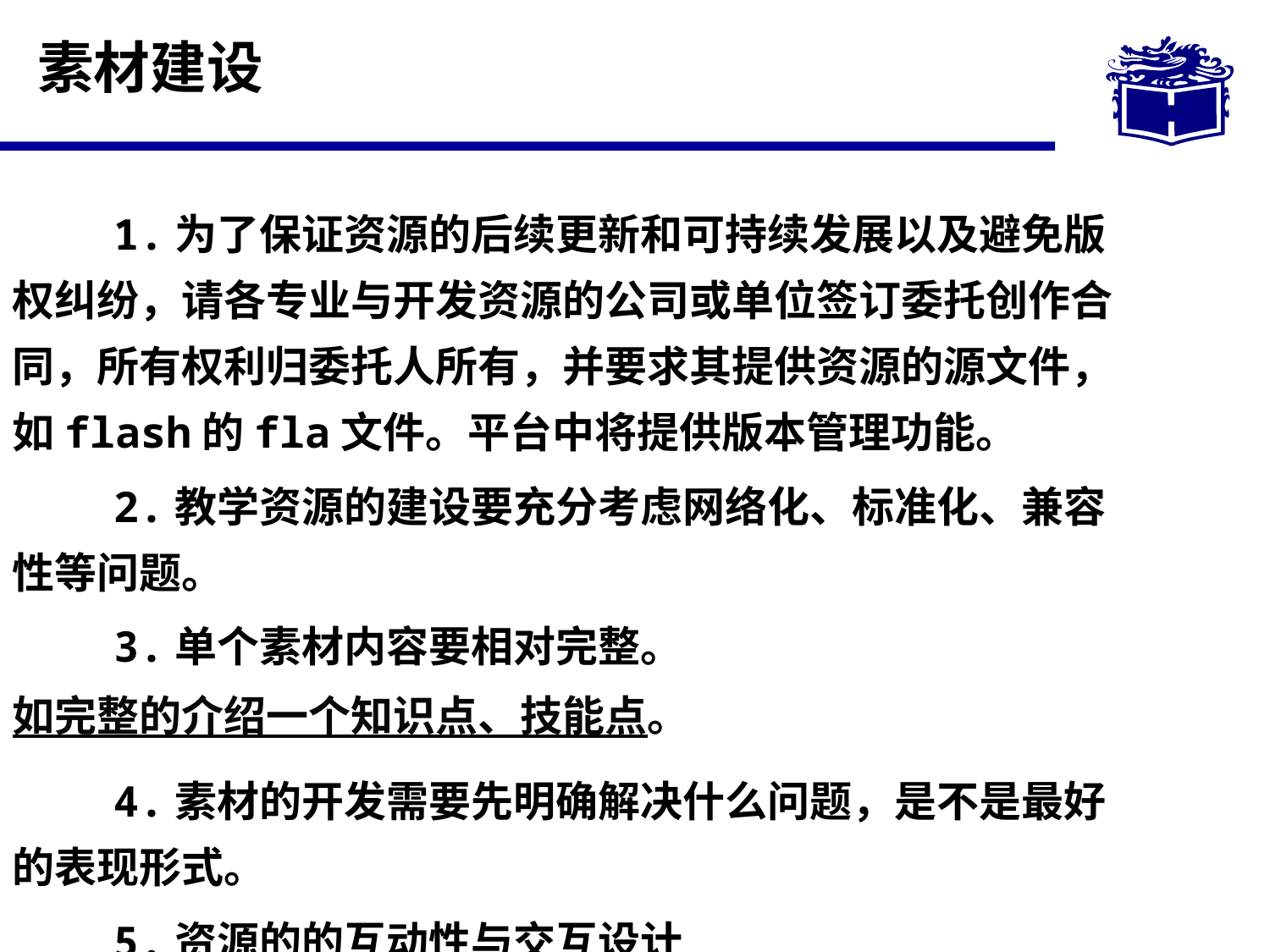

素材建设
    1.为了保证资源的后续更新和可持续发展以及避免版权纠纷，请各专业与开发资源的公司或单位签订委托创作合同，所有权利归委托人所有，并要求其提供资源的源文件，如flash的fla文件。平台中将提供版本管理功能。
    2.教学资源的建设要充分考虑网络化、标准化、兼容性等问题。
    3.单个素材内容要相对完整。如完整的介绍一个知识点、技能点。
    4.素材的开发需要先明确解决什么问题，是不是最好的表现形式。
    5.资源的的互动性与交互设计